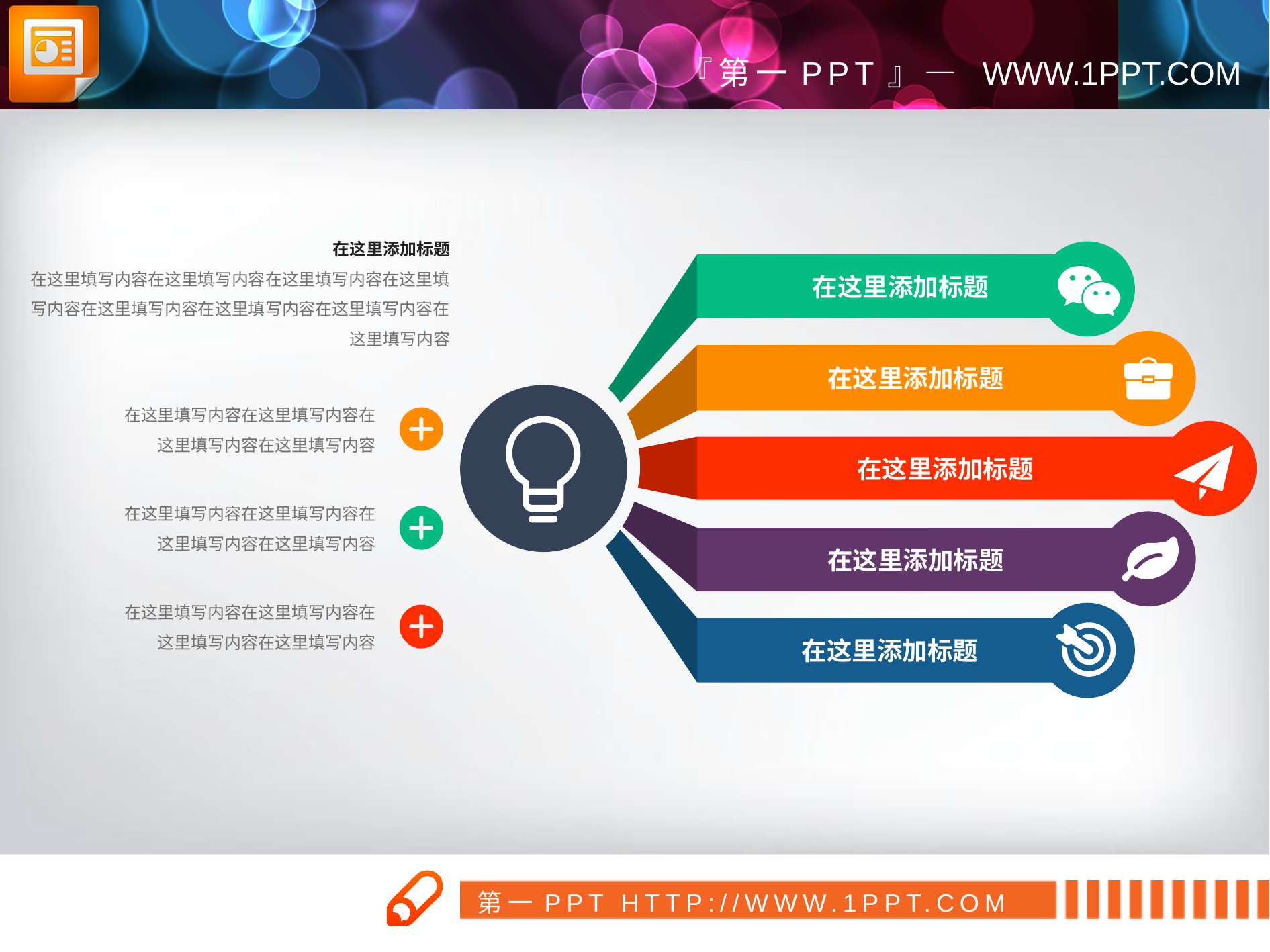

在这里添加标题
在这里填写内容在这里填写内容在这里填写内容在这里填写内容在这里填写内容在这里填写内容在这里填写内容在这里填写内容

在这里添加标题

在这里添加标题

在这里添加标题

在这里添加标题

在这里添加标题

在这里填写内容在这里填写内容在这里填写内容在这里填写内容

在这里填写内容在这里填写内容在这里填写内容在这里填写内容

在这里填写内容在这里填写内容在这里填写内容在这里填写内容